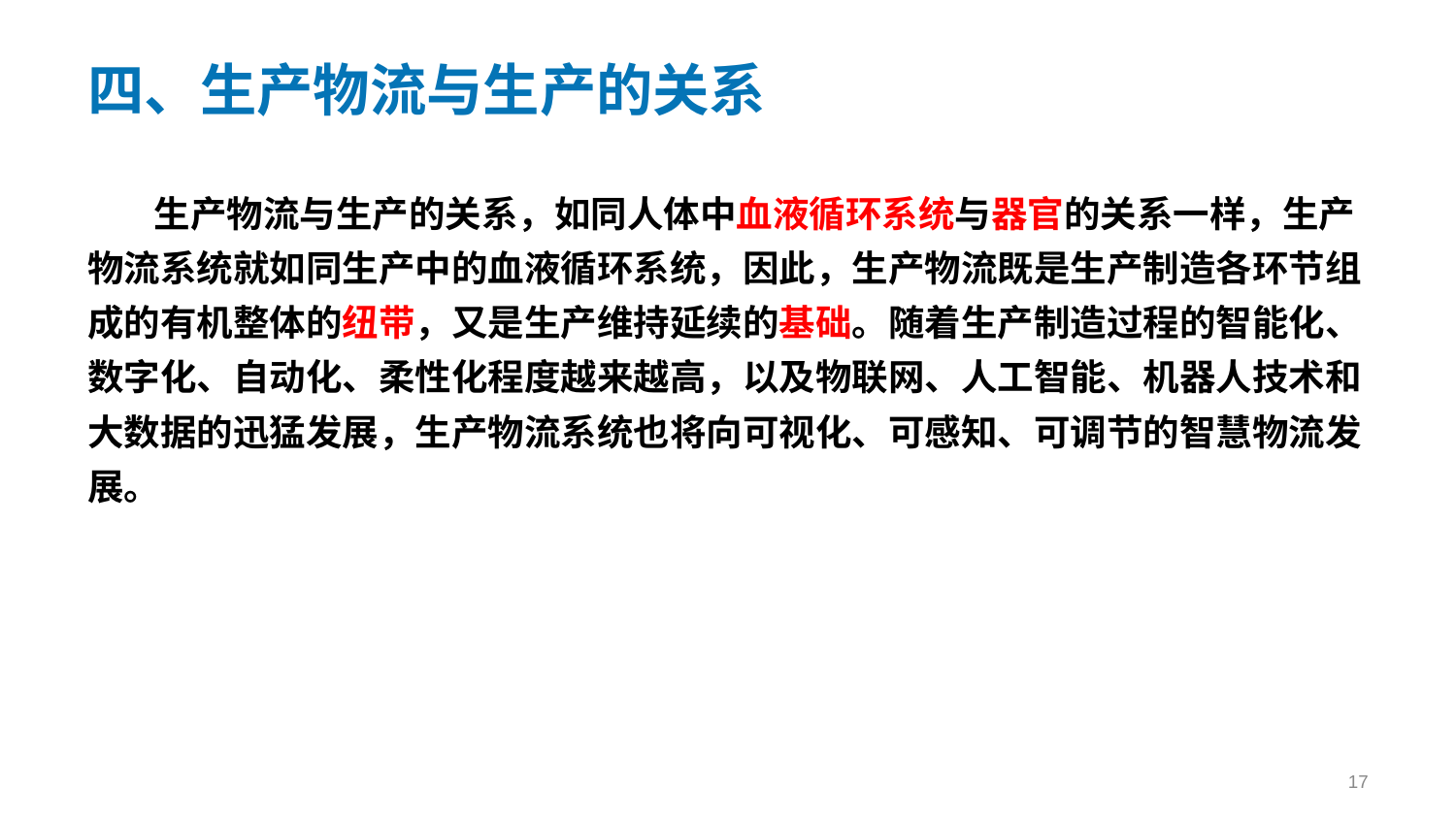

# 四、生产物流与生产的关系
       生产物流与生产的关系，如同人体中血液循环系统与器官的关系一样，生产物流系统就如同生产中的血液循环系统，因此，生产物流既是生产制造各环节组成的有机整体的纽带，又是生产维持延续的基础。随着生产制造过程的智能化、数字化、自动化、柔性化程度越来越高，以及物联网、人工智能、机器人技术和大数据的迅猛发展，生产物流系统也将向可视化、可感知、可调节的智慧物流发展。
17